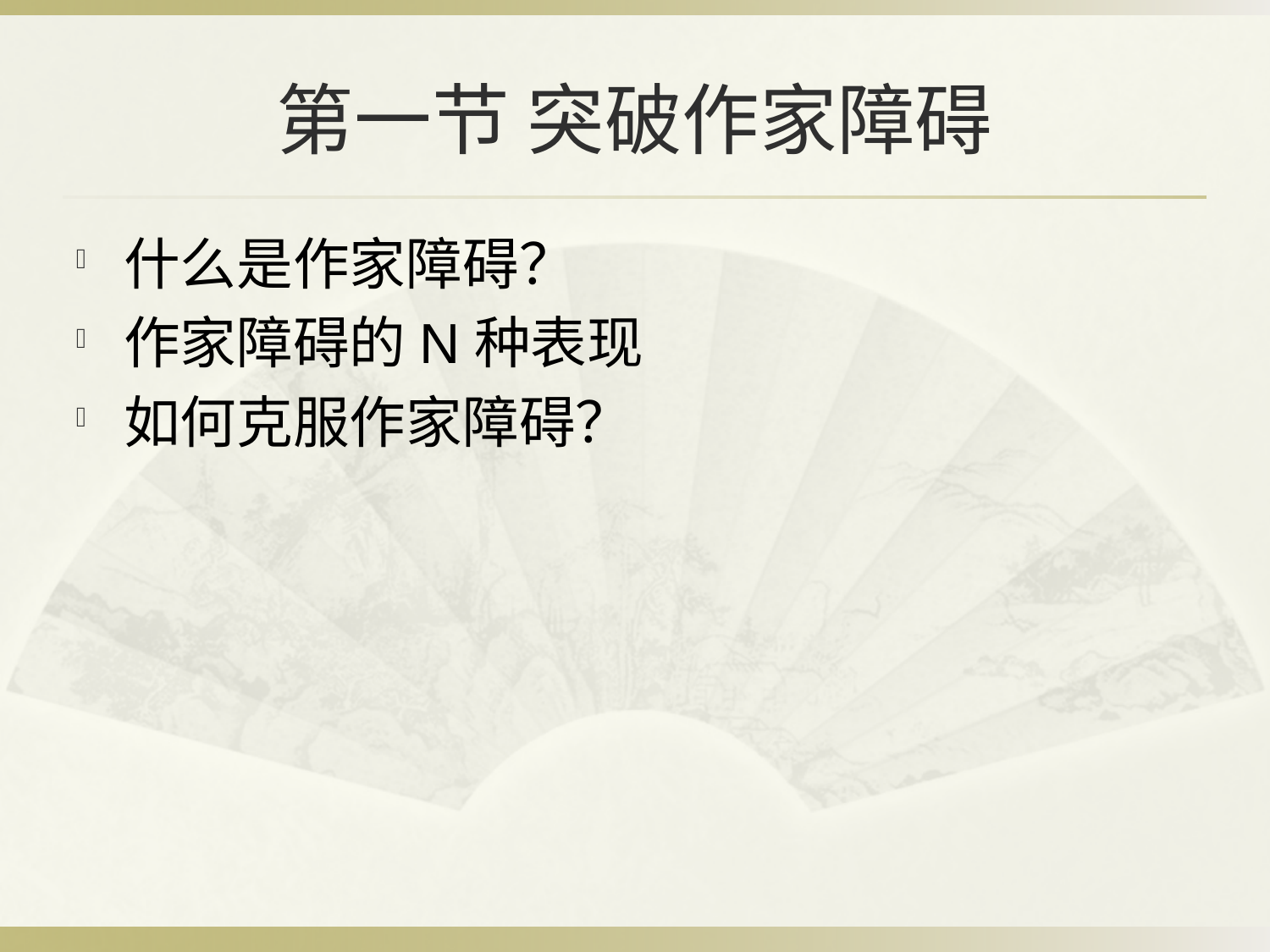

# 第一节 突破作家障碍
什么是作家障碍？
作家障碍的N种表现
如何克服作家障碍？